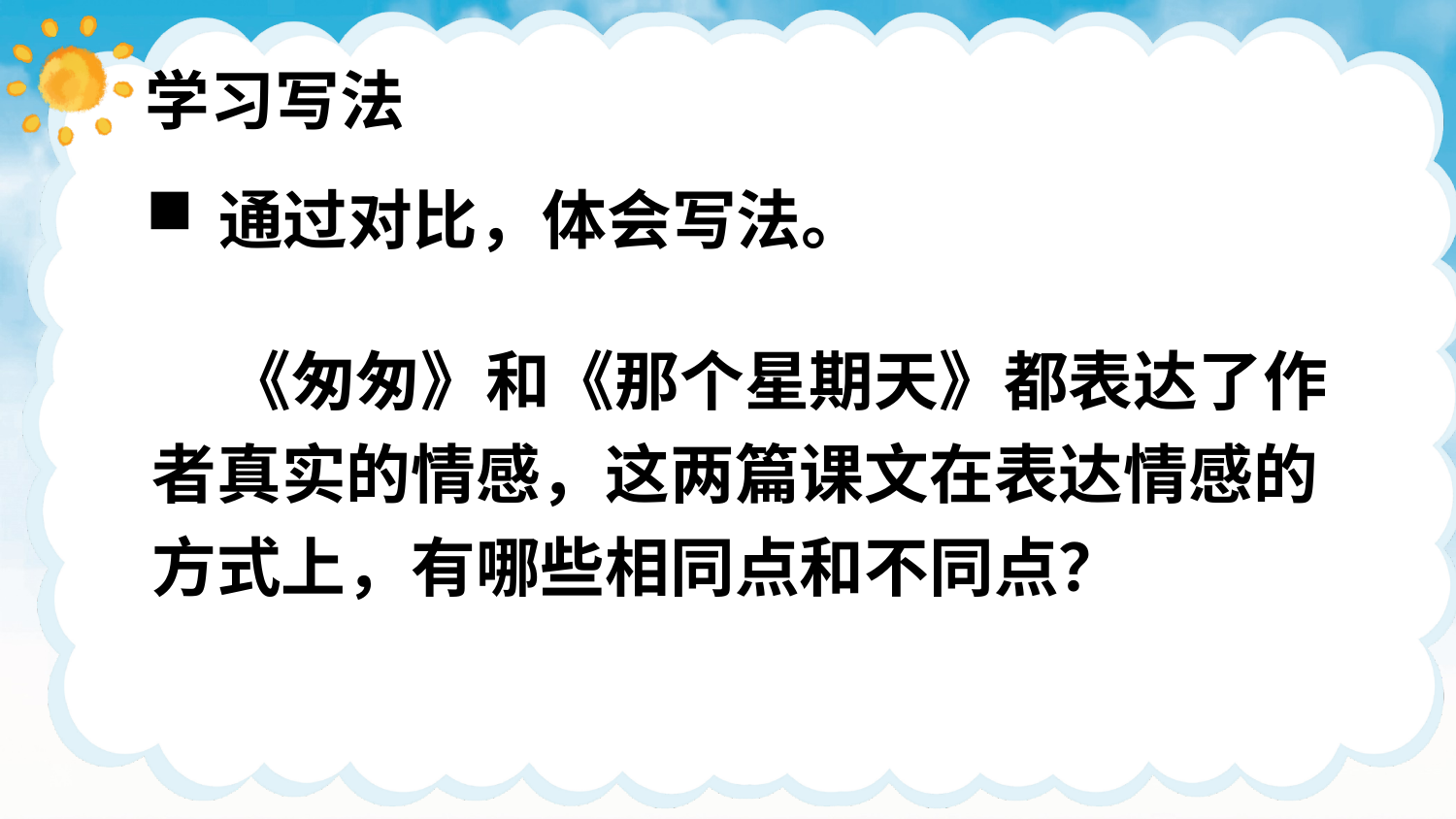

学习写法
通过对比，体会写法。
    《匆匆》和《那个星期天》都表达了作者真实的情感，这两篇课文在表达情感的方式上，有哪些相同点和不同点？